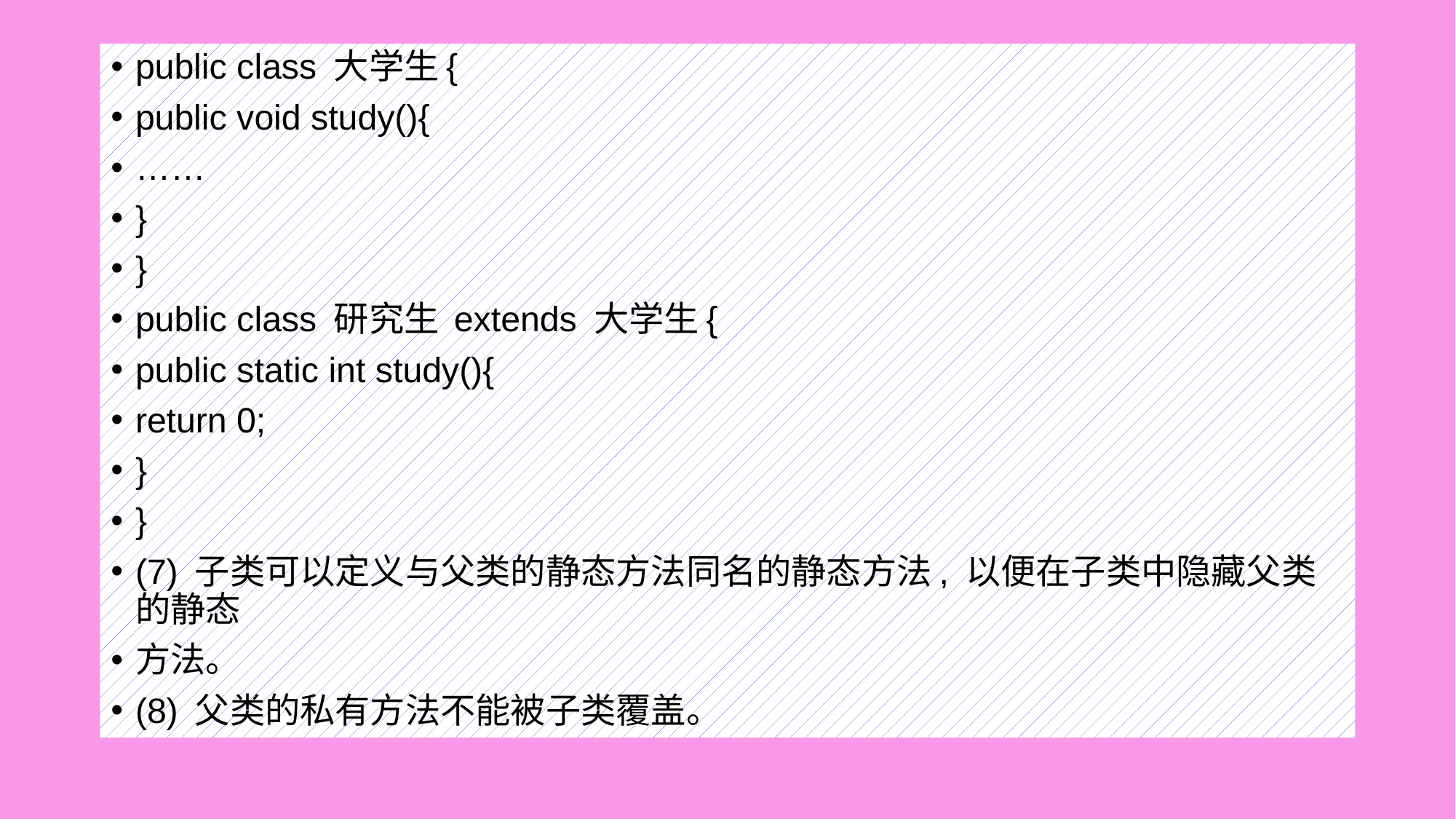

#
public class 大学生{
public void study(){
……
}
}
public class 研究生 extends 大学生{
public static int study(){
return 0;
}
}
(7) 子类可以定义与父类的静态方法同名的静态方法, 以便在子类中隐藏父类的静态
方法。
(8) 父类的私有方法不能被子类覆盖。